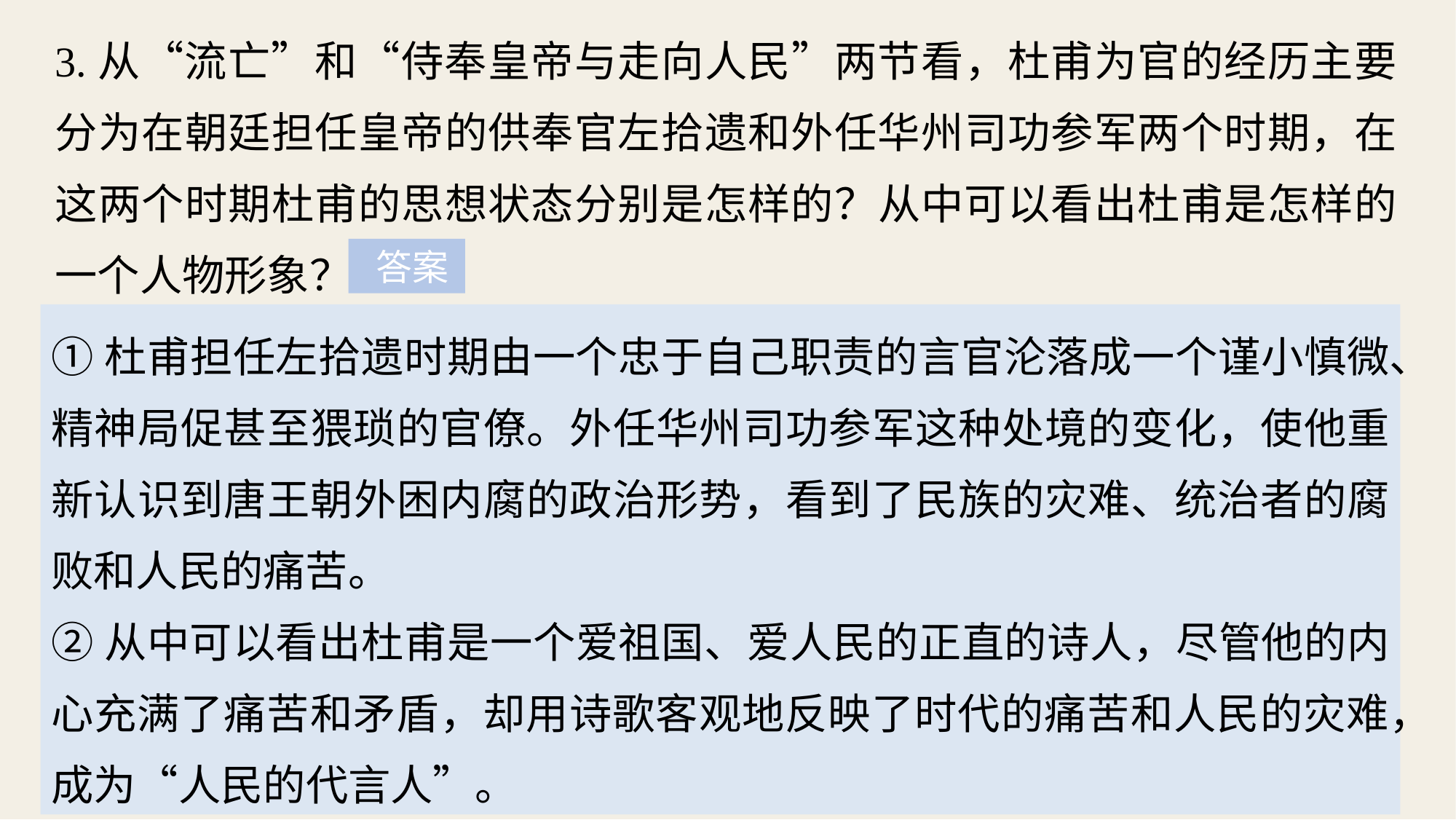

3.从“流亡”和“侍奉皇帝与走向人民”两节看，杜甫为官的经历主要分为在朝廷担任皇帝的供奉官左拾遗和外任华州司功参军两个时期，在这两个时期杜甫的思想状态分别是怎样的？从中可以看出杜甫是怎样的一个人物形象？
 答案
①杜甫担任左拾遗时期由一个忠于自己职责的言官沦落成一个谨小慎微、精神局促甚至猥琐的官僚。外任华州司功参军这种处境的变化，使他重新认识到唐王朝外困内腐的政治形势，看到了民族的灾难、统治者的腐败和人民的痛苦。
②从中可以看出杜甫是一个爱祖国、爱人民的正直的诗人，尽管他的内心充满了痛苦和矛盾，却用诗歌客观地反映了时代的痛苦和人民的灾难，成为“人民的代言人”。